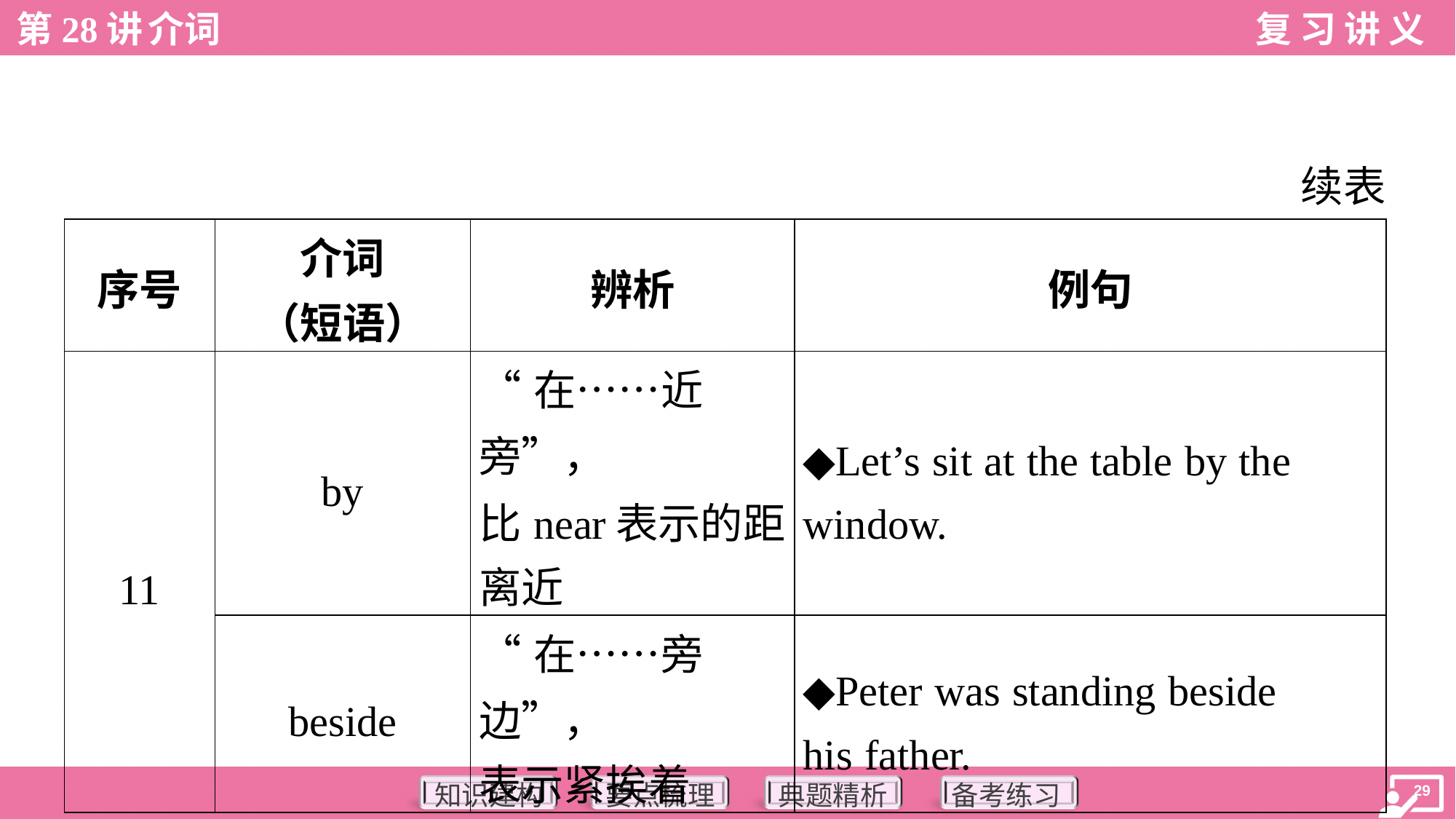

续表
| 序号 | 介词 （短语） | 辨析 | 例句 |
| --- | --- | --- | --- |
| 11 | by | “在……近旁”， 比near表示的距 离近 | ◆Let’s sit at the table by the window. |
|  | beside | “在……旁边”， 表示紧挨着 | ◆Peter was standing beside his father. |